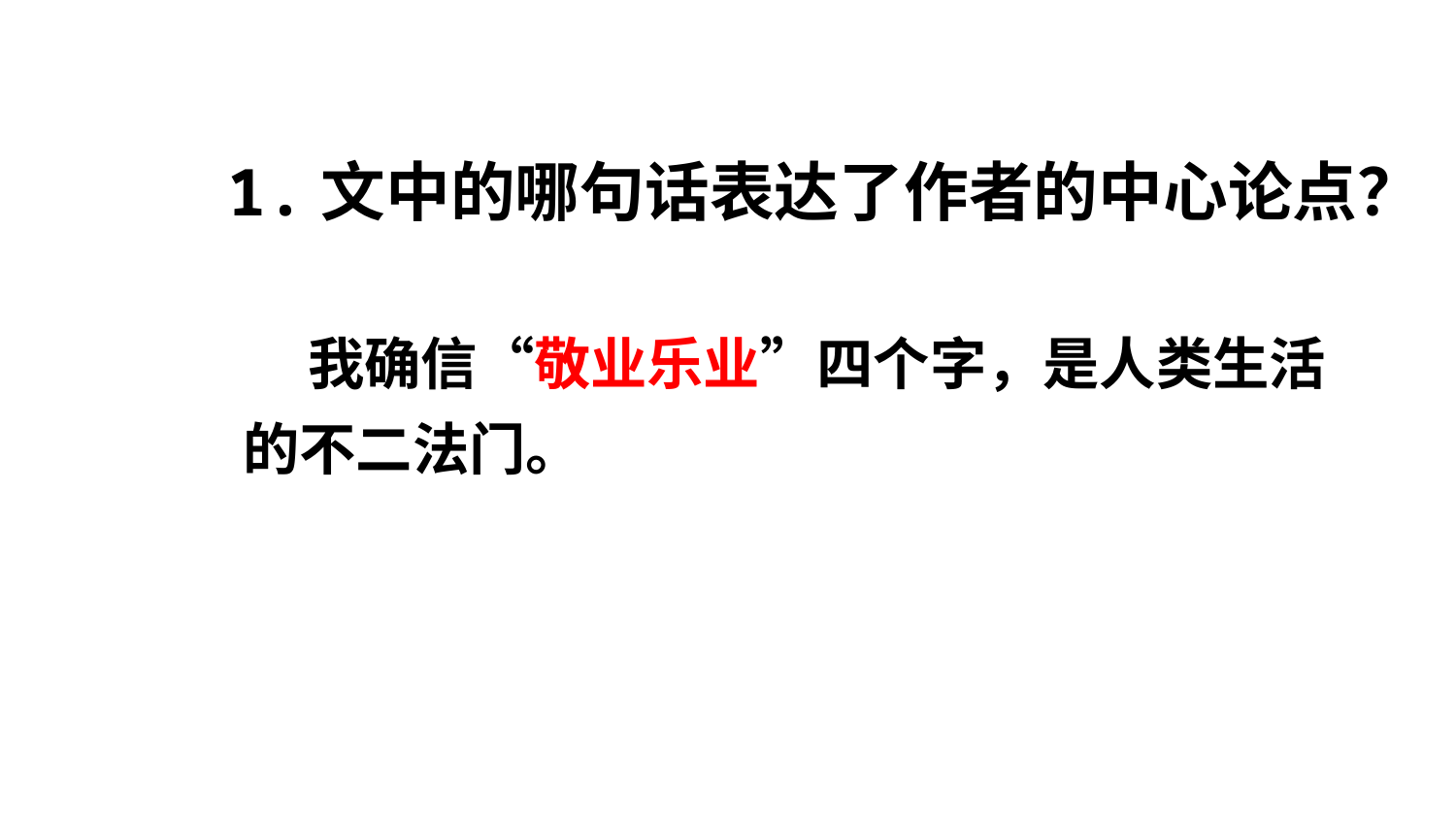

1.文中的哪句话表达了作者的中心论点？
    我确信“敬业乐业”四个字，是人类生活的不二法门。